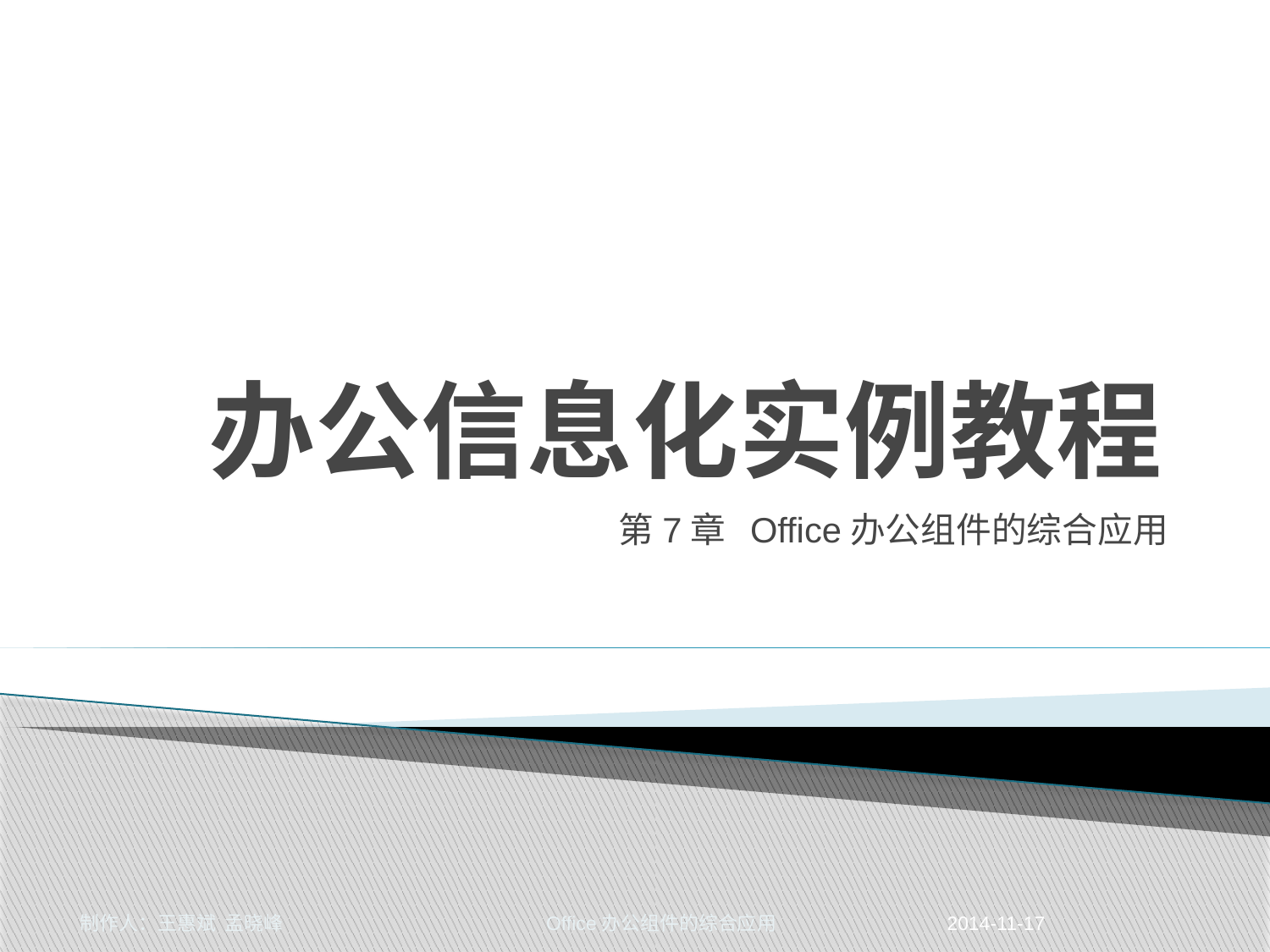

# 办公信息化实例教程
第7章  Office办公组件的综合应用
制作人：王惠斌  孟晓峰                                                          Office办公组件的综合应用
2014-11-17